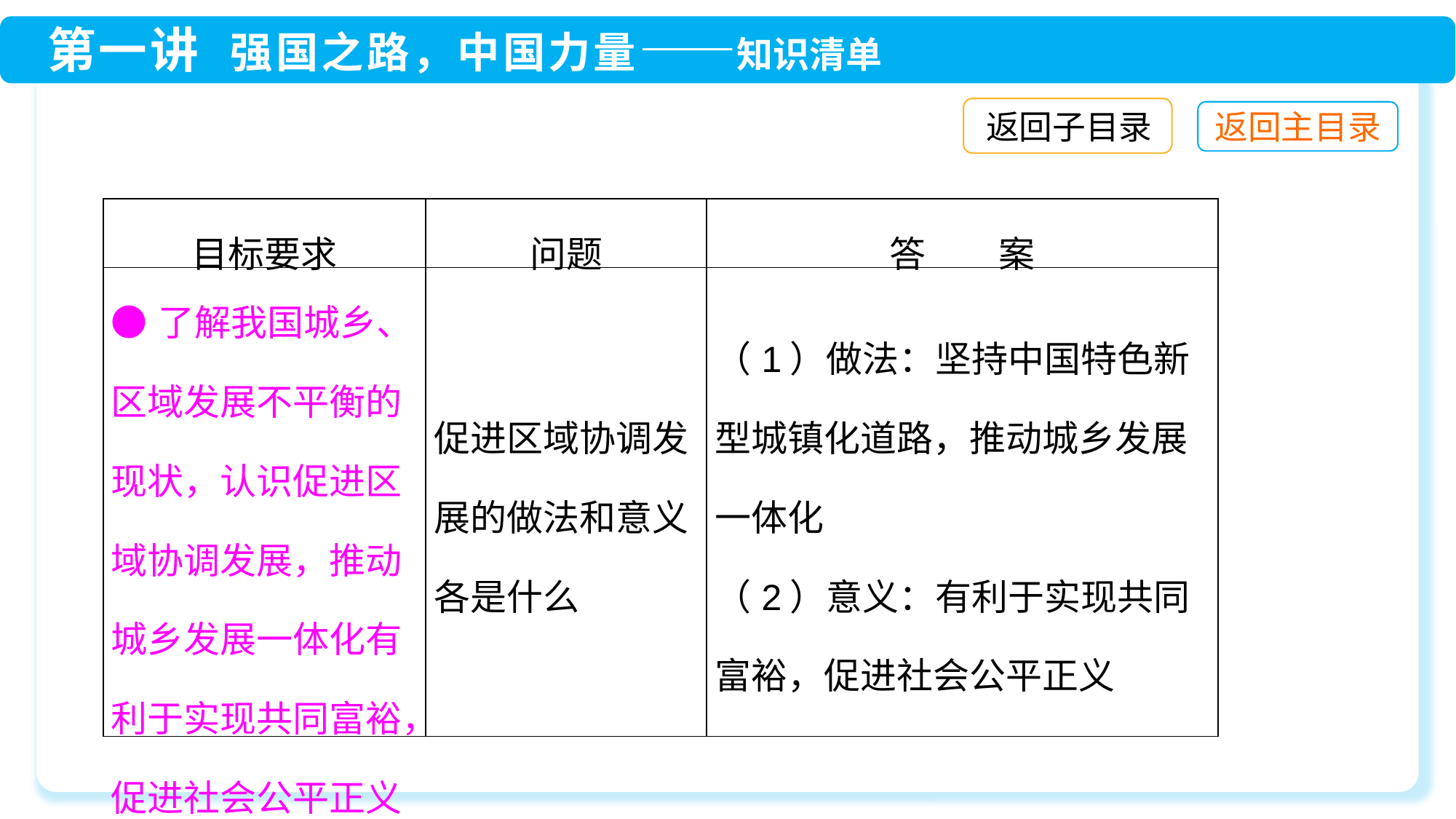

返回子目录
| 目标要求 | 问题 | 答　　案 |
| --- | --- | --- |
| ●了解我国城乡、区域发展不平衡的现状，认识促进区域协调发展，推动城乡发展一体化有利于实现共同富裕，促进社会公平正义 | 促进区域协调发展的做法和意义各是什么 | （1）做法：坚持中国特色新型城镇化道路，推动城乡发展一体化 （2）意义：有利于实现共同富裕，促进社会公平正义 |